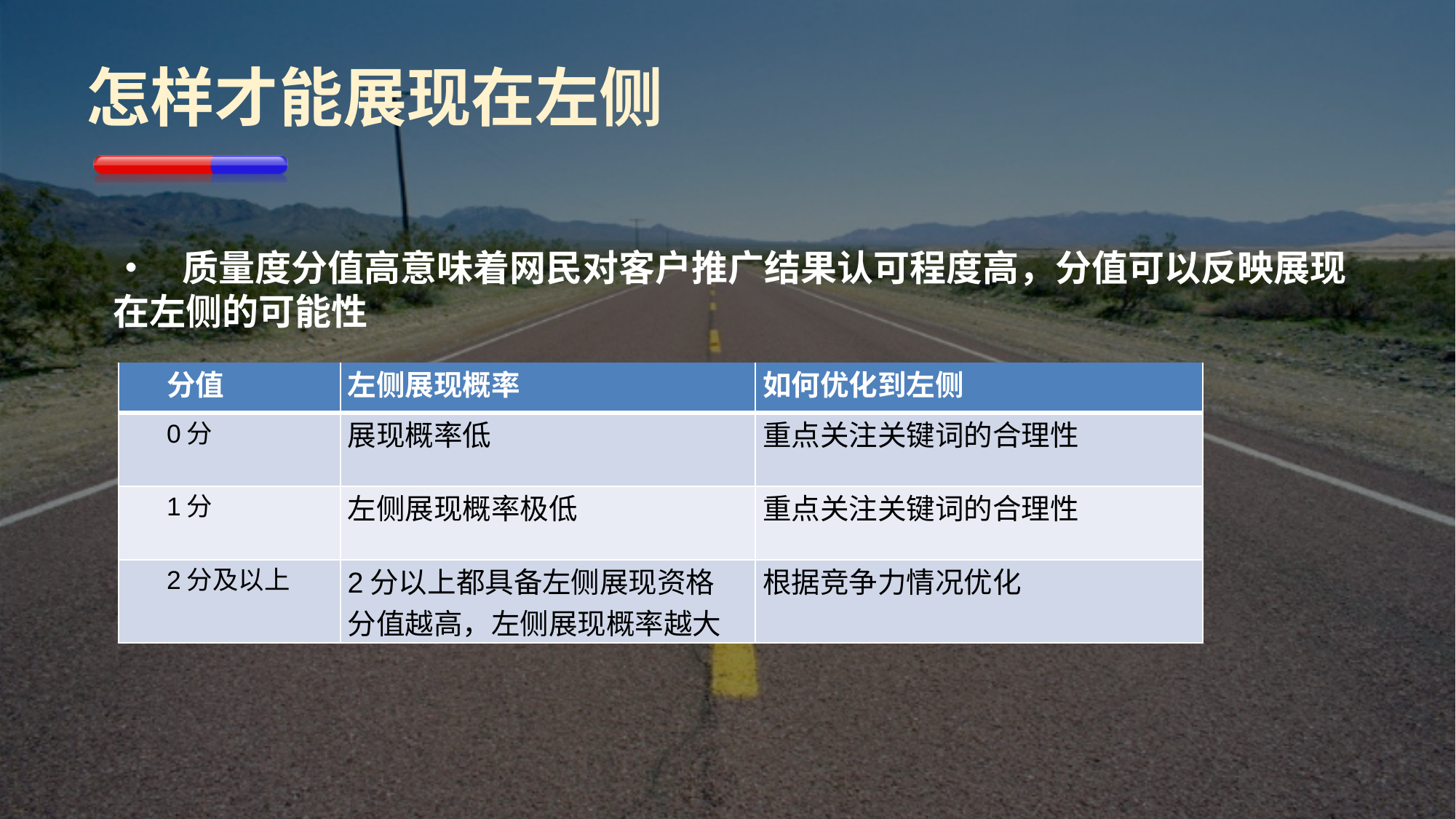

怎样才能展现在左侧
•   质量度分值高意味着网民对客户推广结果认可程度高，分值可以反映展现在左侧的可能性
| 分值 | 左侧展现概率 | 如何优化到左侧 |
| --- | --- | --- |
| 0分 | 展现概率低 | 重点关注关键词的合理性 |
| 1分 | 左侧展现概率极低 | 重点关注关键词的合理性 |
| 2分及以上 | 2分以上都具备左侧展现资格 分值越高，左侧展现概率越大 | 根据竞争力情况优化 |